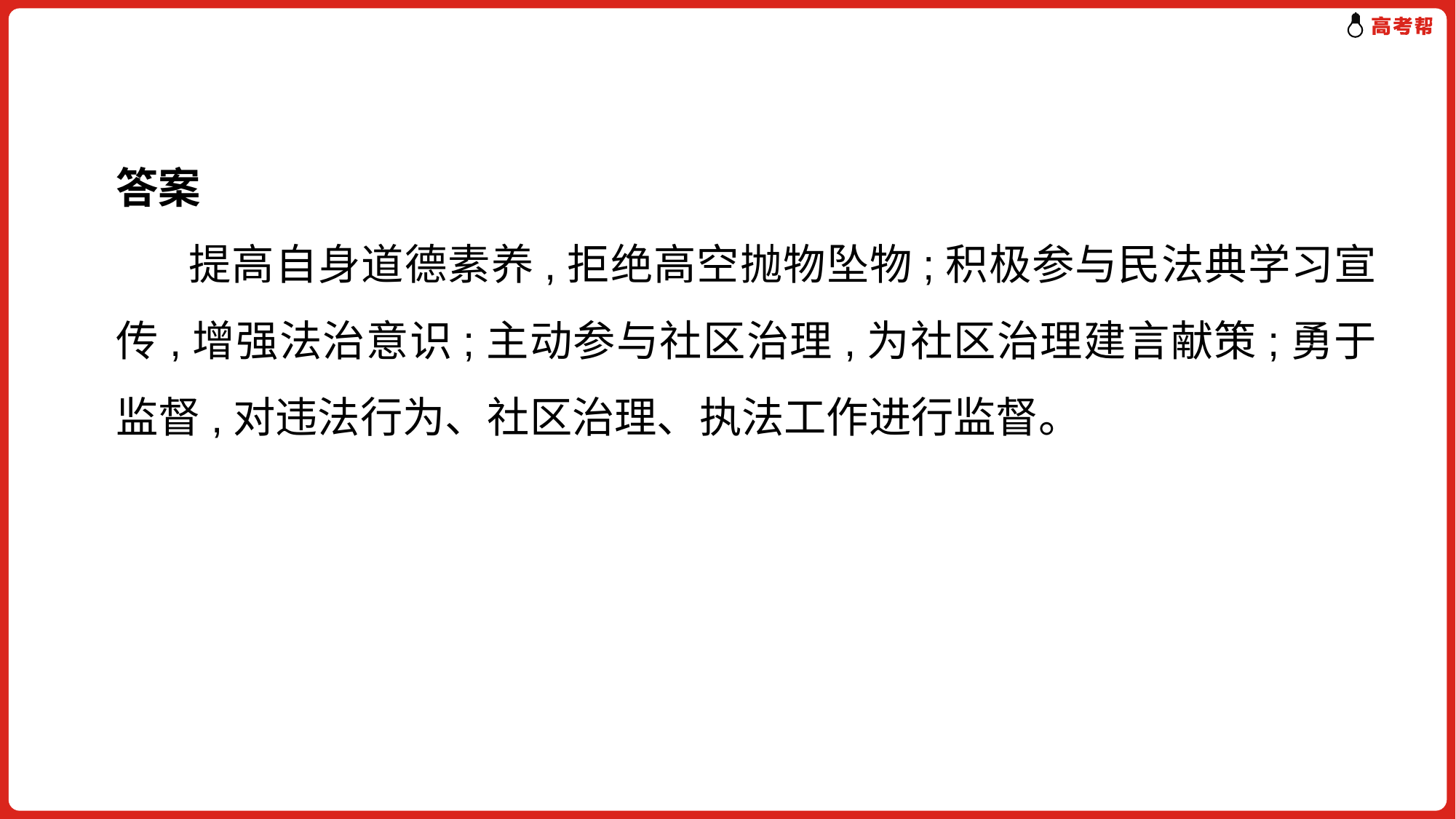

答案
      提高自身道德素养,拒绝高空抛物坠物;积极参与民法典学习宣传,增强法治意识;主动参与社区治理,为社区治理建言献策;勇于监督,对违法行为、社区治理、执法工作进行监督。